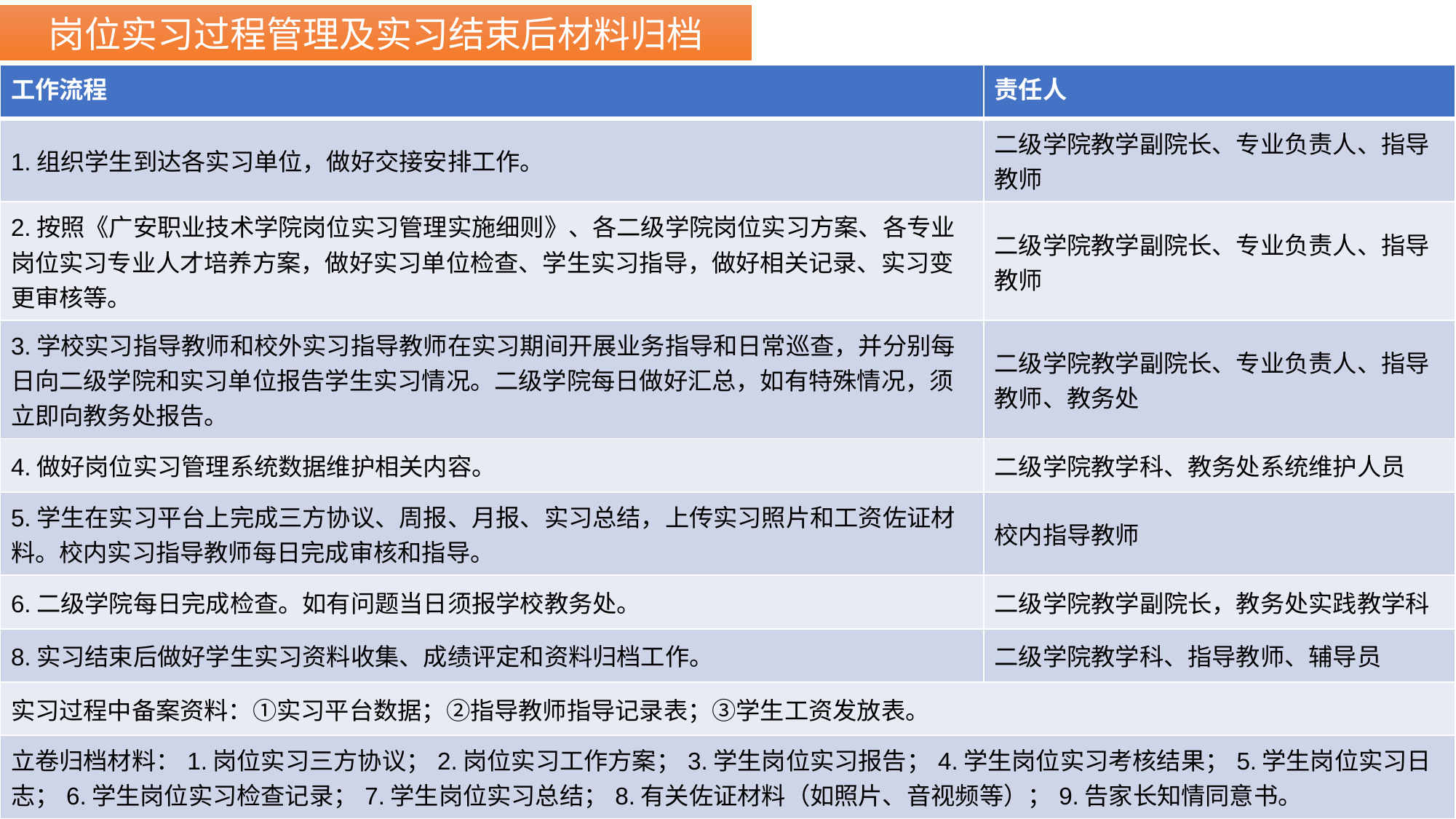

岗位实习过程管理及实习结束后材料归档
| 工作流程 | 责任人 |
| --- | --- |
| 1.组织学生到达各实习单位，做好交接安排工作。 | 二级学院教学副院长、专业负责人、指导教师 |
| 2.按照《广安职业技术学院岗位实习管理实施细则》、各二级学院岗位实习方案、各专业岗位实习专业人才培养方案，做好实习单位检查、学生实习指导，做好相关记录、实习变更审核等。 | 二级学院教学副院长、专业负责人、指导教师 |
| 3.学校实习指导教师和校外实习指导教师在实习期间开展业务指导和日常巡查，并分别每日向二级学院和实习单位报告学生实习情况。二级学院每日做好汇总，如有特殊情况，须立即向教务处报告。 | 二级学院教学副院长、专业负责人、指导教师、教务处 |
| 4.做好岗位实习管理系统数据维护相关内容。 | 二级学院教学科、教务处系统维护人员 |
| 5.学生在实习平台上完成三方协议、周报、月报、实习总结，上传实习照片和工资佐证材料。校内实习指导教师每日完成审核和指导。 | 校内指导教师 |
| 6.二级学院每日完成检查。如有问题当日须报学校教务处。 | 二级学院教学副院长，教务处实践教学科 |
| 8.实习结束后做好学生实习资料收集、成绩评定和资料归档工作。 | 二级学院教学科、指导教师、辅导员 |
| 实习过程中备案资料：①实习平台数据；②指导教师指导记录表；③学生工资发放表。 |  |
| 立卷归档材料：1.岗位实习三方协议；2.岗位实习工作方案；3.学生岗位实习报告；4.学生岗位实习考核结果；5.学生岗位实习日志；6.学生岗位实习检查记录；7.学生岗位实习总结；8.有关佐证材料（如照片、音视频等）；9.告家长知情同意书。 |  |